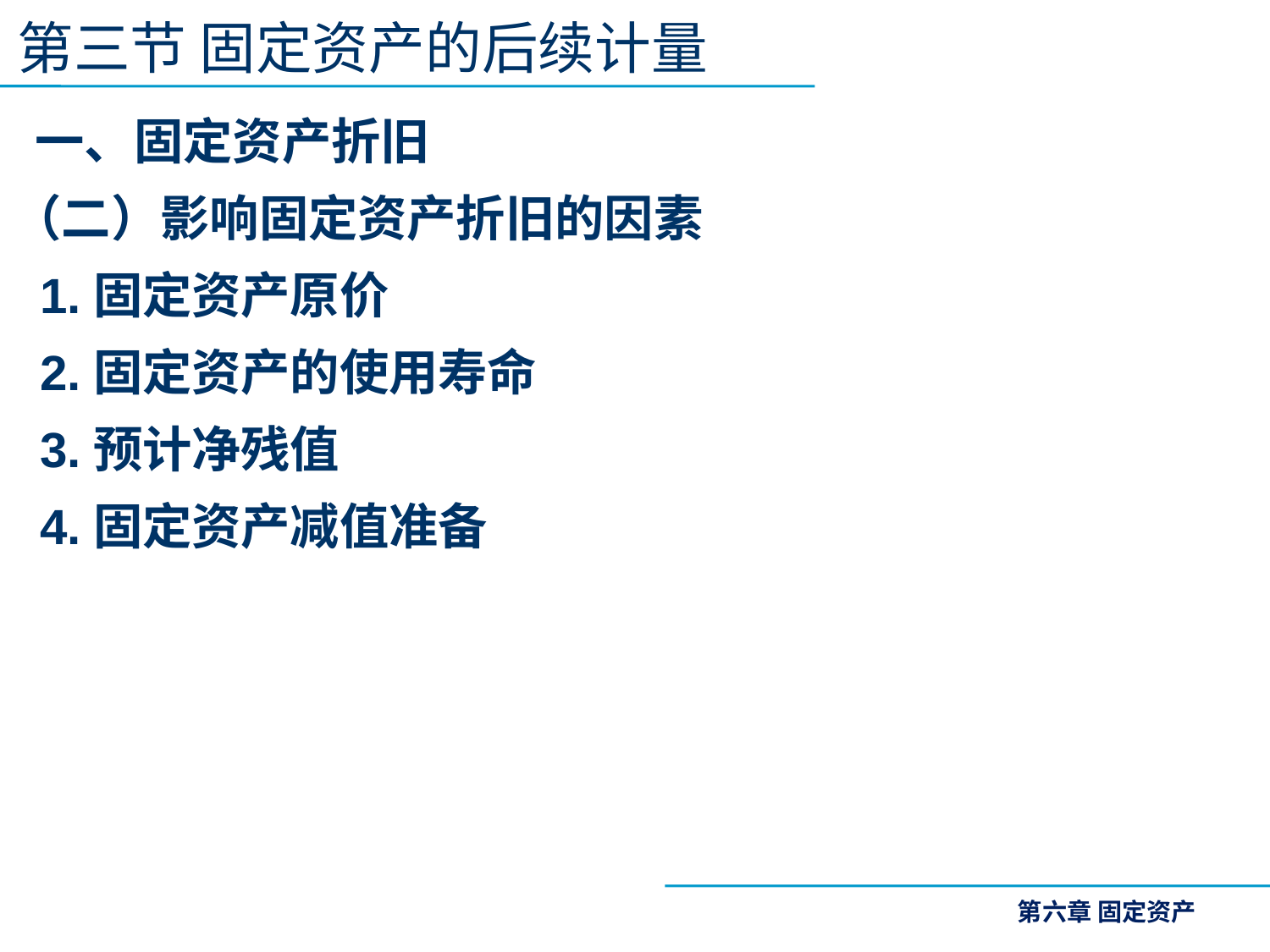

第三节 固定资产的后续计量
 一、固定资产折旧
（二）影响固定资产折旧的因素
  1.固定资产原价
  2.固定资产的使用寿命
  3.预计净残值
  4.固定资产减值准备